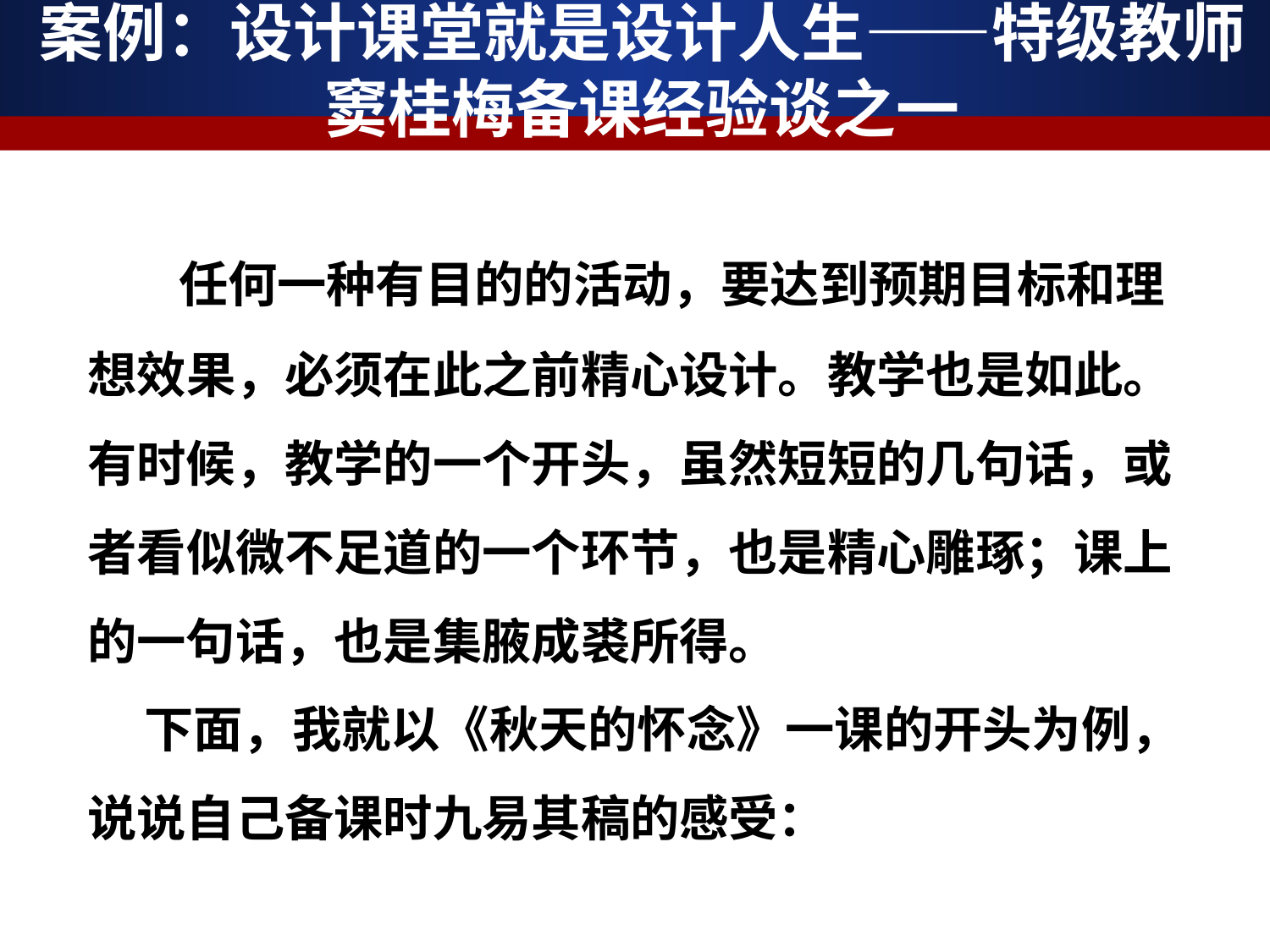

# 案例：设计课堂就是设计人生——特级教师窦桂梅备课经验谈之一
      任何一种有目的的活动，要达到预期目标和理想效果，必须在此之前精心设计。教学也是如此。有时候，教学的一个开头，虽然短短的几句话，或者看似微不足道的一个环节，也是精心雕琢；课上的一句话，也是集腋成裘所得。
    下面，我就以《秋天的怀念》一课的开头为例，说说自己备课时九易其稿的感受：